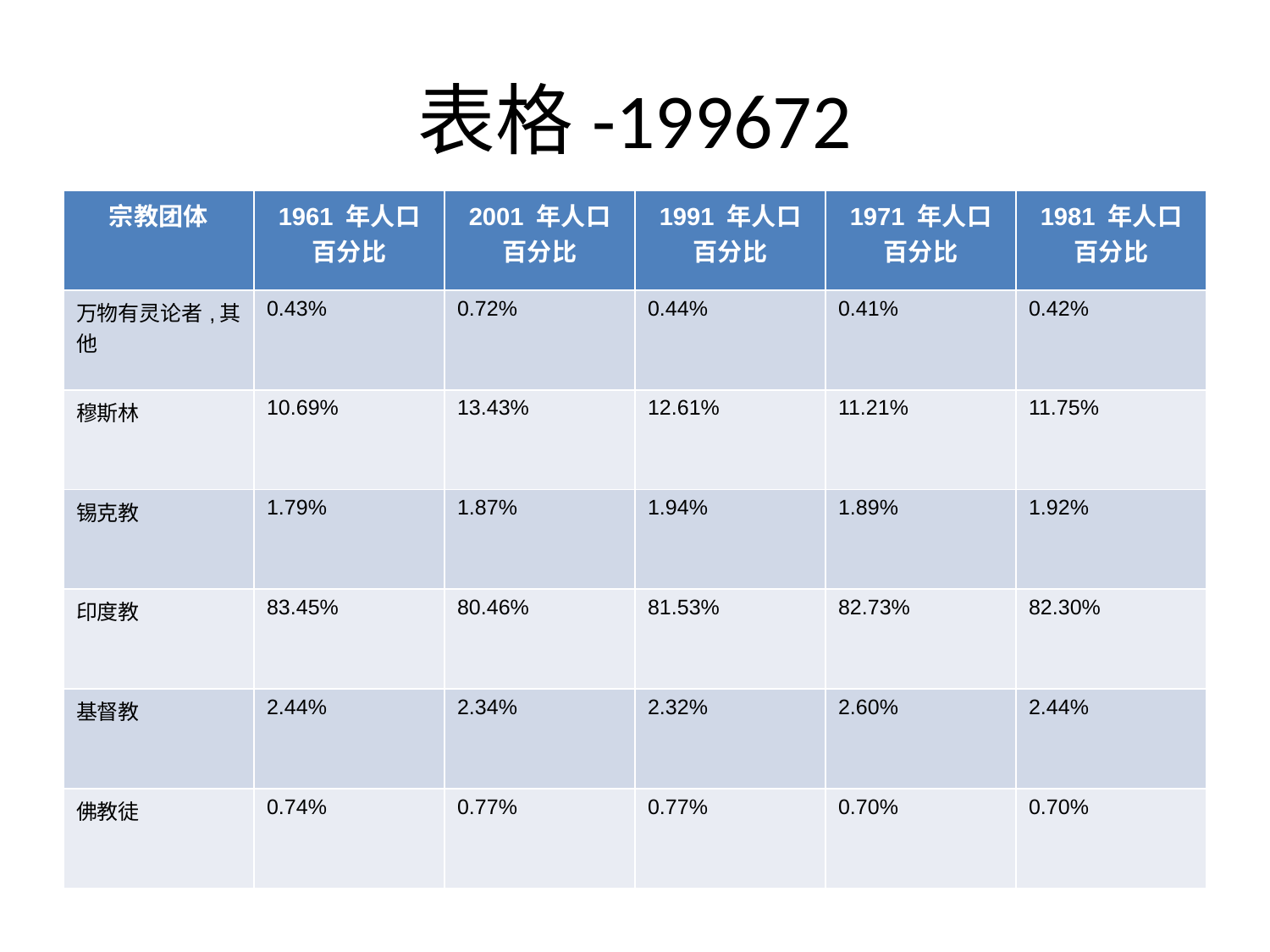

# 表格-199672
| 宗教团体 | 1961 年人口百分比 | 2001 年人口百分比 | 1991 年人口百分比 | 1971 年人口百分比 | 1981 年人口百分比 |
| --- | --- | --- | --- | --- | --- |
| 万物有灵论者,其他 | 0.43% | 0.72% | 0.44% | 0.41% | 0.42% |
| 穆斯林 | 10.69% | 13.43% | 12.61% | 11.21% | 11.75% |
| 锡克教 | 1.79% | 1.87% | 1.94% | 1.89% | 1.92% |
| 印度教 | 83.45% | 80.46% | 81.53% | 82.73% | 82.30% |
| 基督教 | 2.44% | 2.34% | 2.32% | 2.60% | 2.44% |
| 佛教徒 | 0.74% | 0.77% | 0.77% | 0.70% | 0.70% |